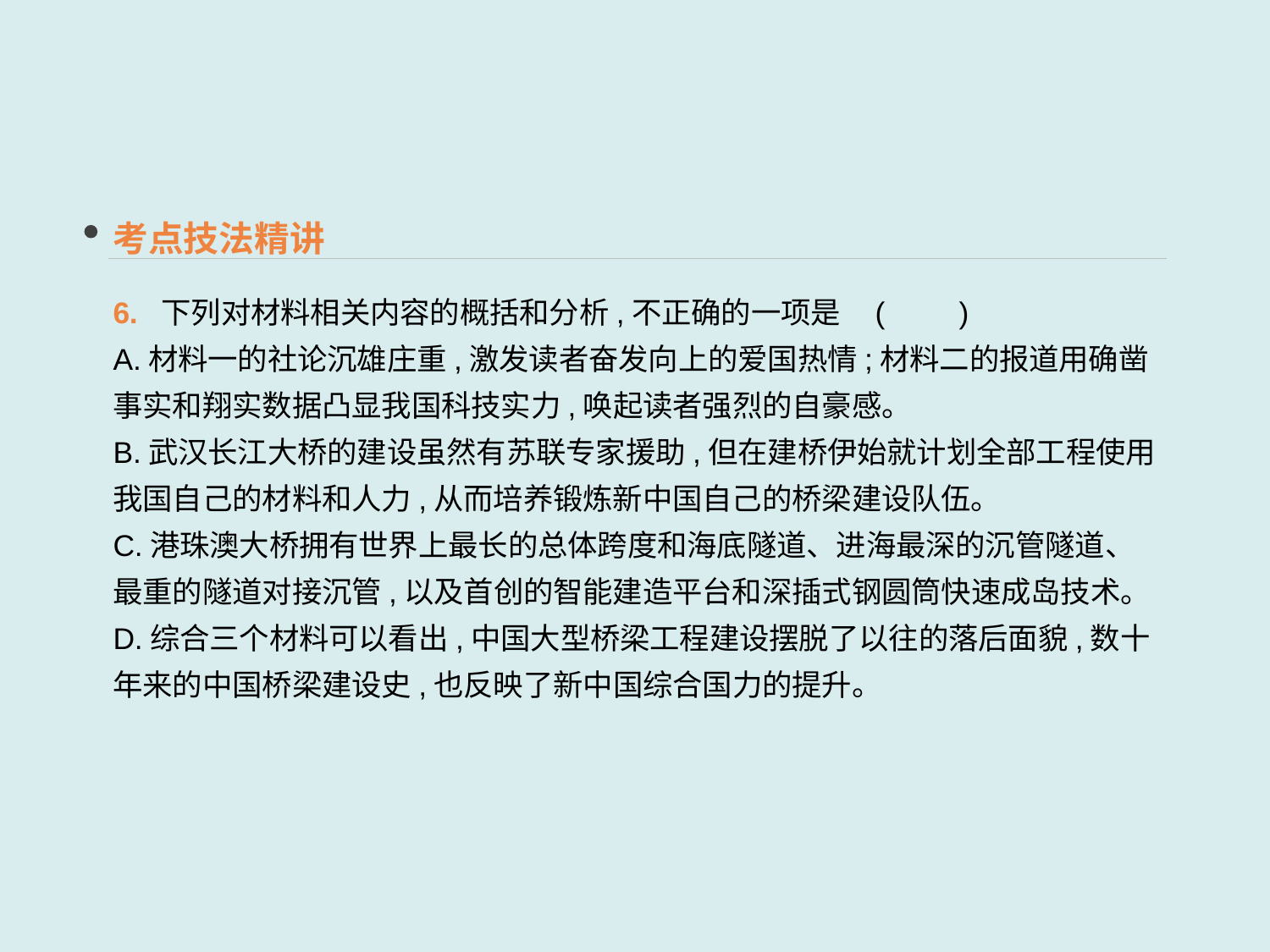

考点技法精讲

6.  下列对材料相关内容的概括和分析,不正确的一项是	(　　)
A.材料一的社论沉雄庄重,激发读者奋发向上的爱国热情;材料二的报道用确凿事实和翔实数据凸显我国科技实力,唤起读者强烈的自豪感。
B.武汉长江大桥的建设虽然有苏联专家援助,但在建桥伊始就计划全部工程使用我国自己的材料和人力,从而培养锻炼新中国自己的桥梁建设队伍。
C.港珠澳大桥拥有世界上最长的总体跨度和海底隧道、进海最深的沉管隧道、最重的隧道对接沉管,以及首创的智能建造平台和深插式钢圆筒快速成岛技术。
D.综合三个材料可以看出,中国大型桥梁工程建设摆脱了以往的落后面貌,数十年来的中国桥梁建设史,也反映了新中国综合国力的提升。